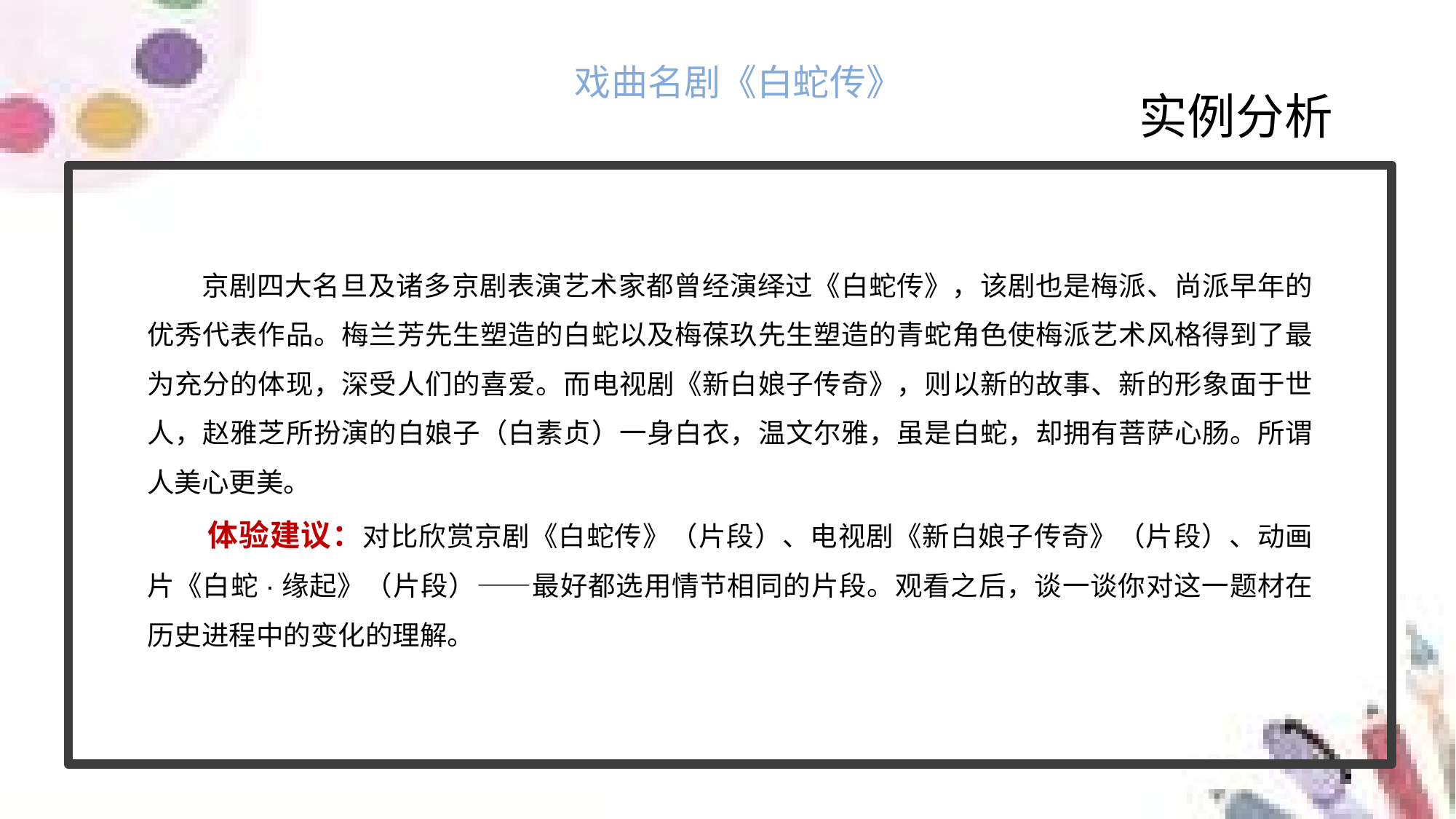

戏曲名剧《白蛇传》
实例分析

京剧四大名旦及诸多京剧表演艺术家都曾经演绎过《白蛇传》，该剧也是梅派、尚派早年的优秀代表作品。梅兰芳先生塑造的白蛇以及梅葆玖先生塑造的青蛇角色使梅派艺术风格得到了最为充分的体现，深受人们的喜爱。而电视剧《新白娘子传奇》，则以新的故事、新的形象面于世人，赵雅芝所扮演的白娘子（白素贞）一身白衣，温文尔雅，虽是白蛇，却拥有菩萨心肠。所谓人美心更美。
体验建议：对比欣赏京剧《白蛇传》（片段）、电视剧《新白娘子传奇》（片段）、动画片《白蛇·缘起》（片段）——最好都选用情节相同的片段。观看之后，谈一谈你对这一题材在历史进程中的变化的理解。